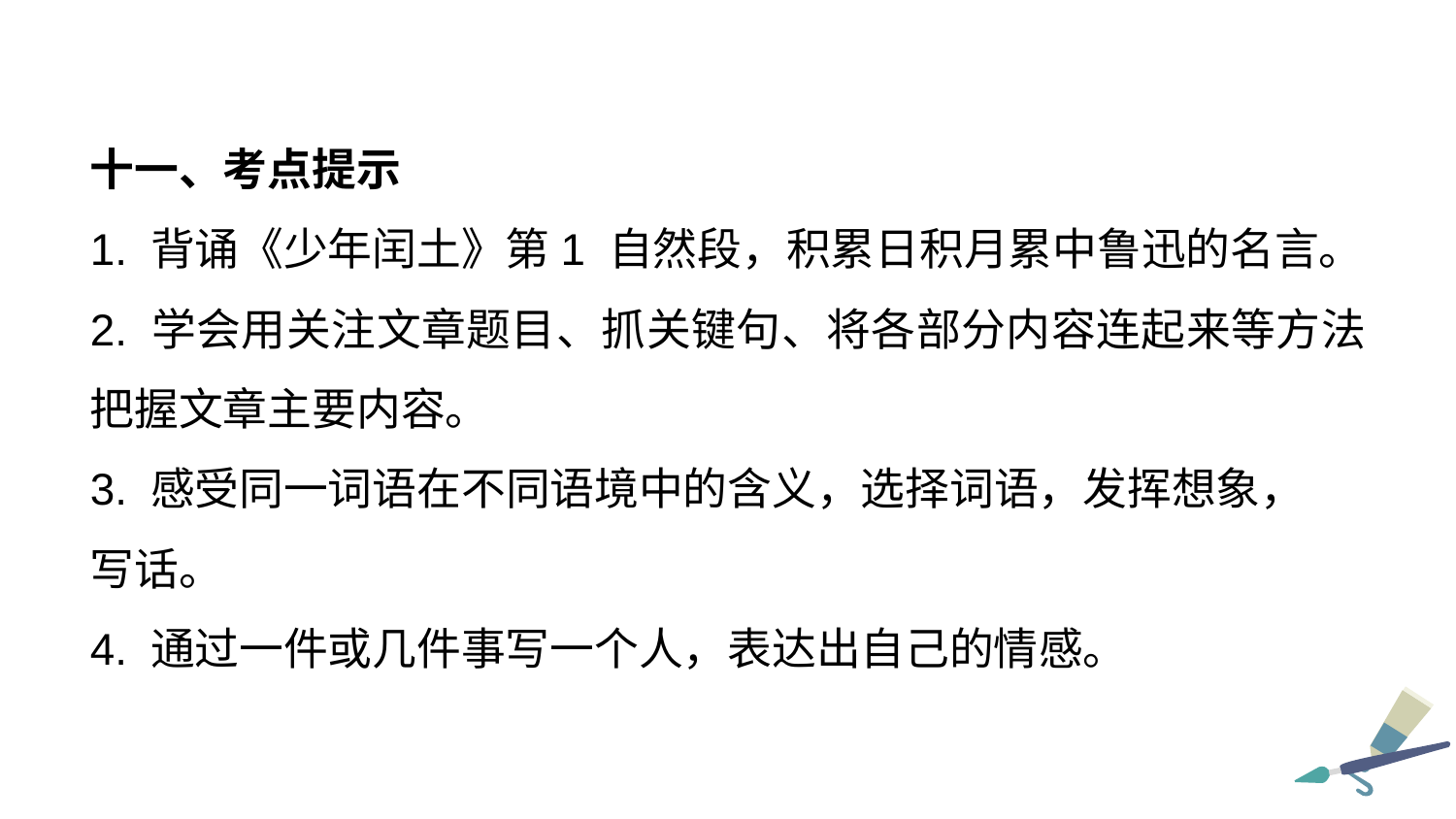

十一、考点提示
1. 背诵《少年闰土》第1 自然段，积累日积月累中鲁迅的名言。
2. 学会用关注文章题目、抓关键句、将各部分内容连起来等方法把握文章主要内容。
3. 感受同一词语在不同语境中的含义，选择词语，发挥想象，
写话。
4. 通过一件或几件事写一个人，表达出自己的情感。